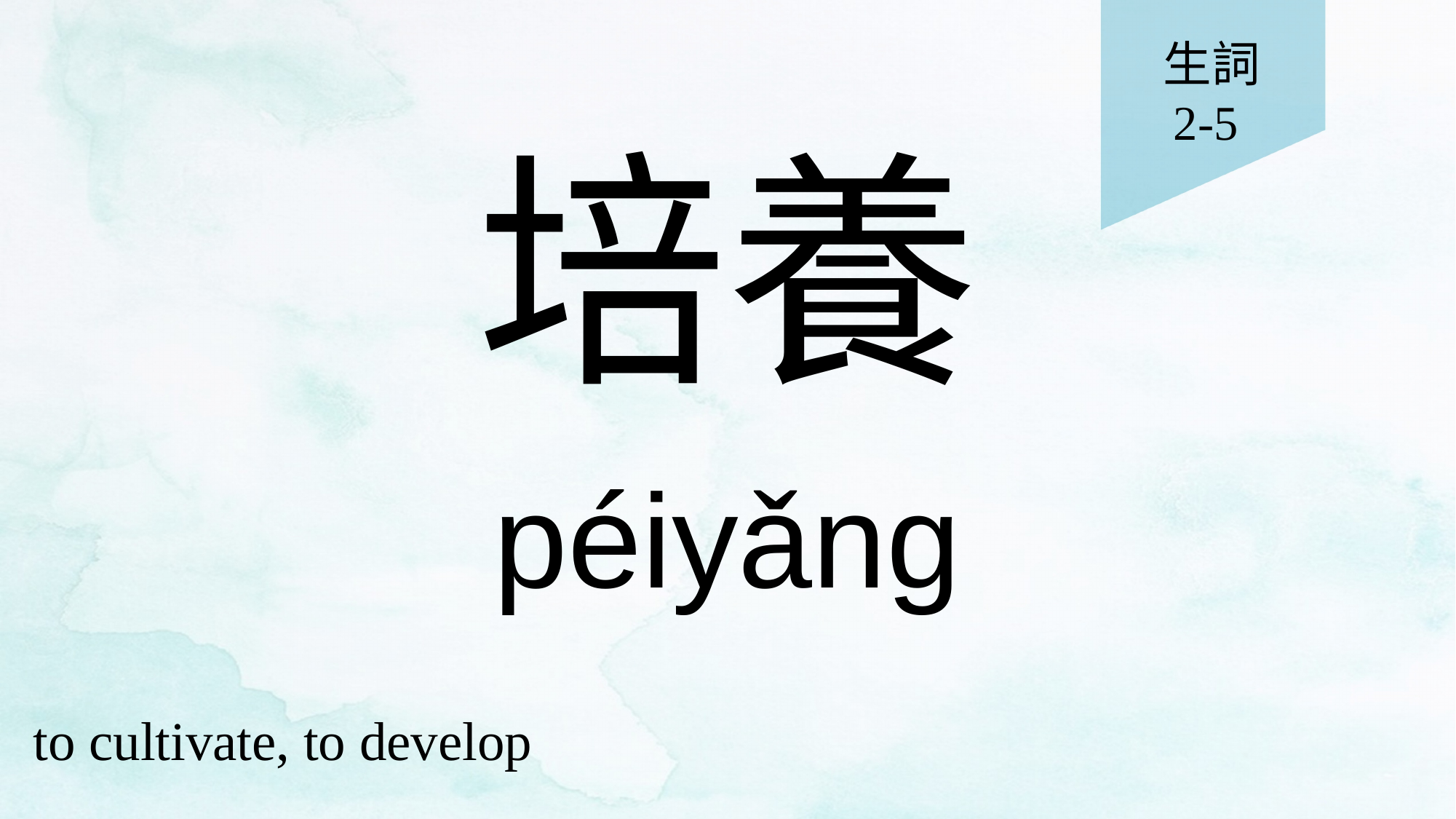

生詞
2-5
# 培養
péiyǎng
to cultivate, to develop